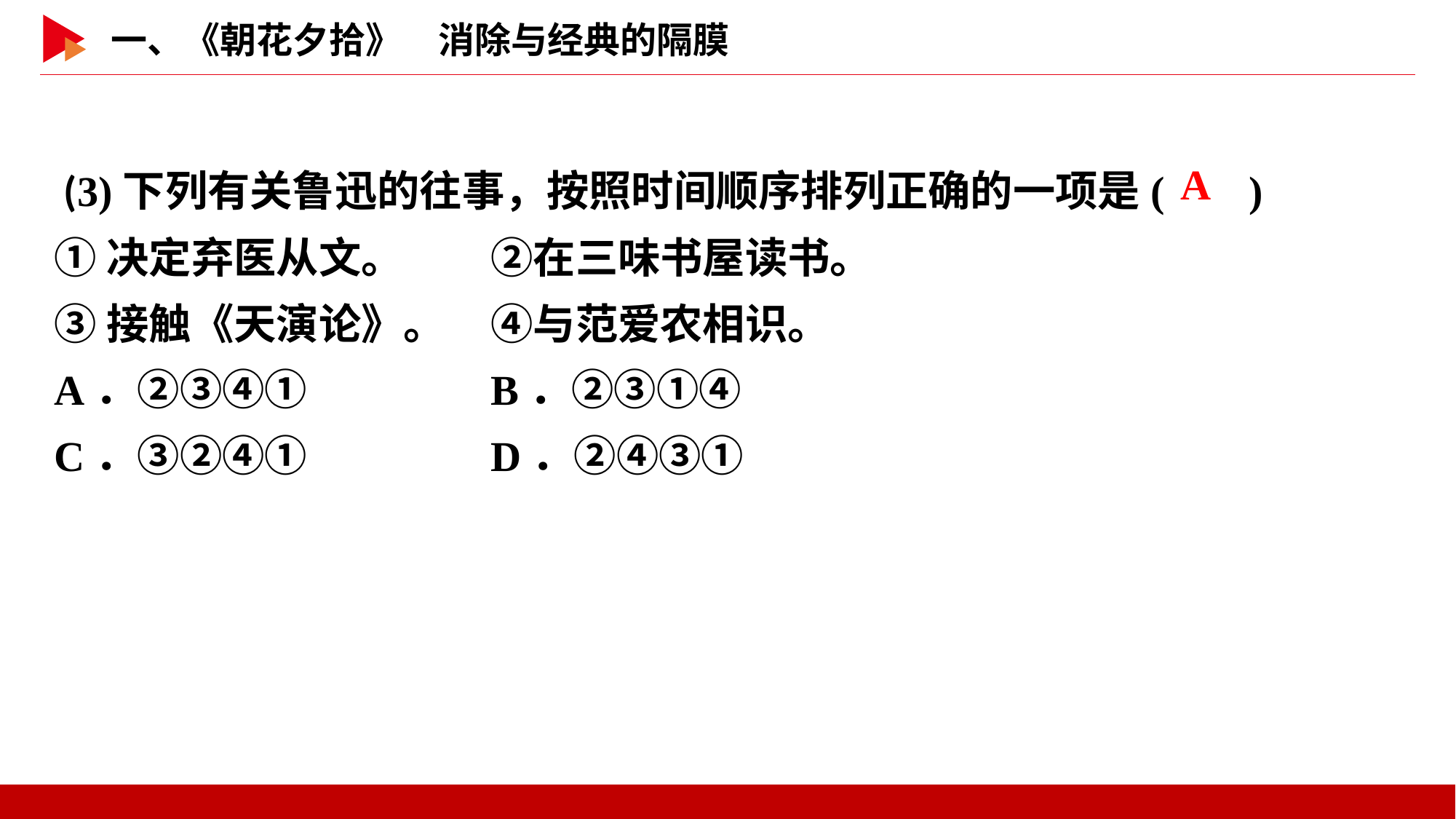

(3)下列有关鲁迅的往事，按照时间顺序排列正确的一项是(        )
①决定弃医从文。	②在三味书屋读书。
③接触《天演论》。	④与范爱农相识。
A．②③④①		B．②③①④
C．③②④①		D．②④③①
   A